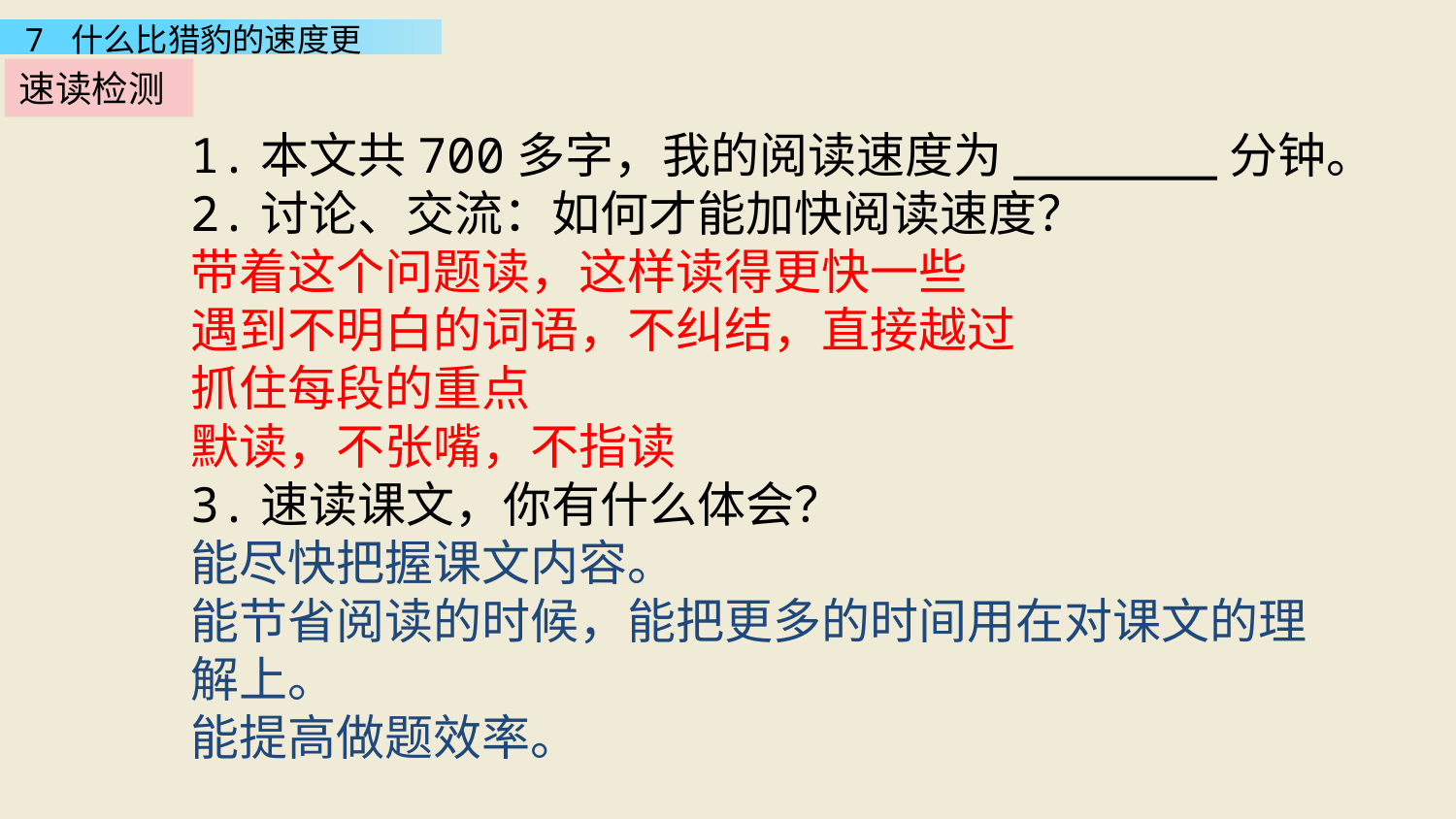

速读检测
1.本文共700多字，我的阅读速度为_______分钟。
2.讨论、交流：如何才能加快阅读速度？
带着这个问题读，这样读得更快一些
遇到不明白的词语，不纠结，直接越过
抓住每段的重点
默读，不张嘴，不指读
3.速读课文，你有什么体会？
能尽快把握课文内容。
能节省阅读的时候，能把更多的时间用在对课文的理解上。
能提高做题效率。